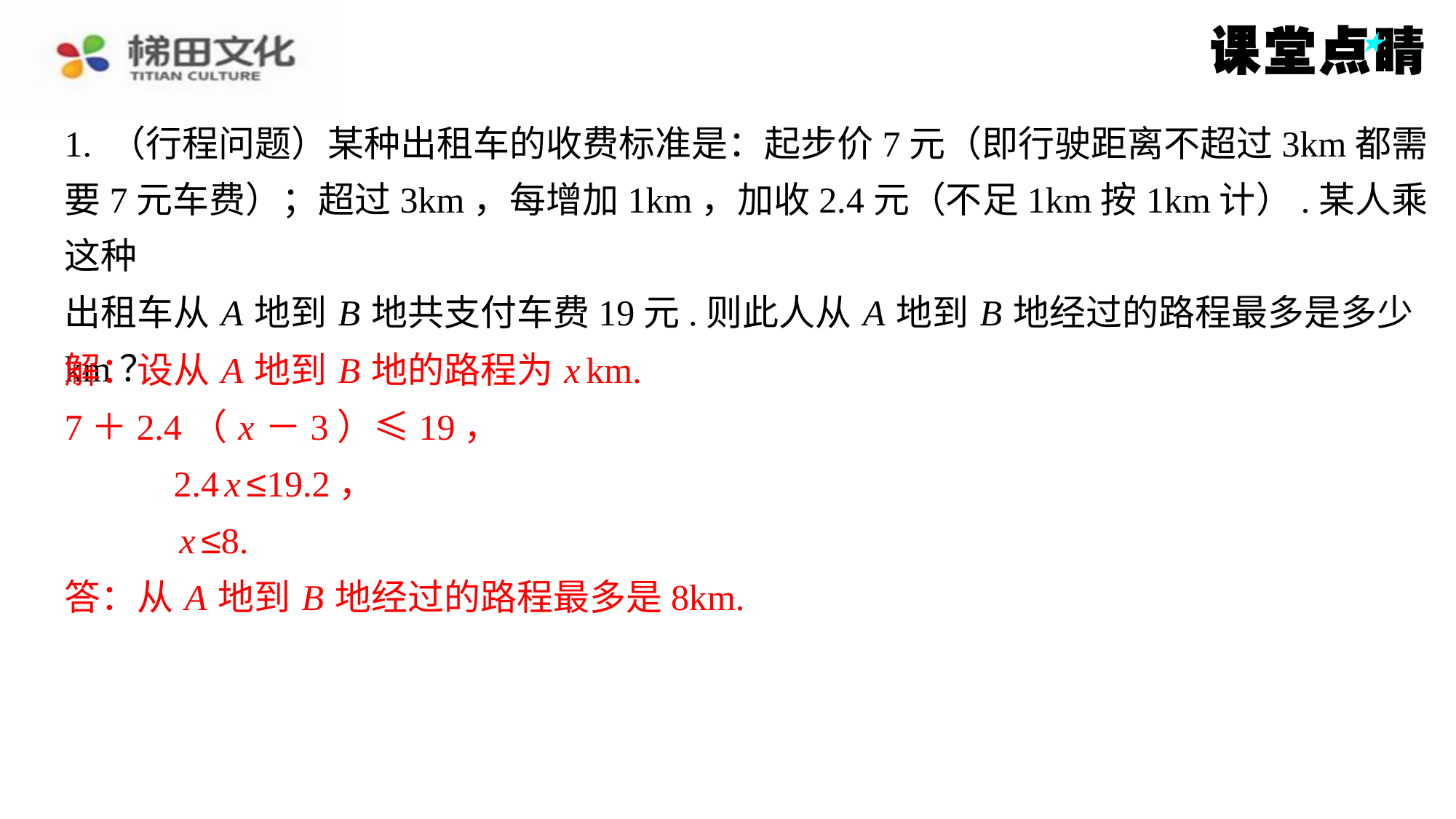

1. （行程问题）某种出租车的收费标准是：起步价7元（即行驶距离不超过3km都需
要7元车费）；超过3km，每增加1km，加收2.4元（不足1km按1km计）.某人乘这种
出租车从 A 地到 B 地共支付车费19元.则此人从 A 地到 B 地经过的路程最多是多少
km？
解：设从 A 地到 B 地的路程为 x km.
7＋2.4（ x －3）≤19，
	2.4 x ≤19.2，
	 x ≤8.
答：从 A 地到 B 地经过的路程最多是8km.
解：设从 A 地到 B 地的路程为 x km.
7＋2.4（ x －3）≤19，
2.4 x ≤19.2，
x ≤8.
答：从 A 地到 B 地经过的路程最多是8km.